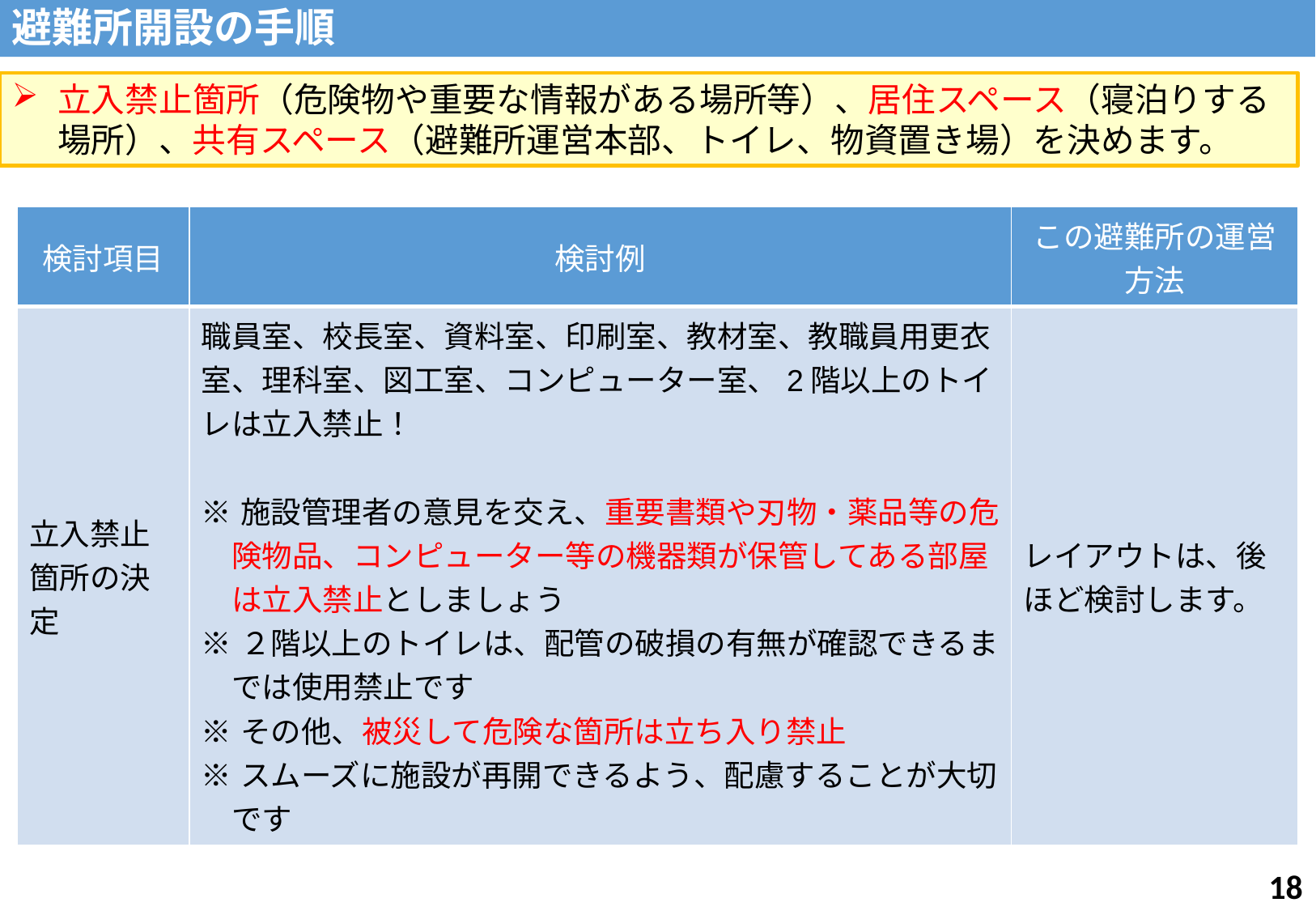

避難所開設の手順
立入禁止箇所（危険物や重要な情報がある場所等）、居住スペース（寝泊りする場所）、共有スペース（避難所運営本部、トイレ、物資置き場）を決めます。
| 検討項目 | 検討例 | この避難所の運営方法 |
| --- | --- | --- |
| 立入禁止箇所の決定 | 職員室、校長室、資料室、印刷室、教材室、教職員用更衣室、理科室、図工室、コンピューター室、2階以上のトイレは立入禁止！ ※施設管理者の意見を交え、重要書類や刃物・薬品等の危 　険物品、コンピューター等の機器類が保管してある部屋 　は立入禁止としましょう ※２階以上のトイレは、配管の破損の有無が確認できるま 　では使用禁止です ※その他、被災して危険な箇所は立ち入り禁止 ※スムーズに施設が再開できるよう、配慮することが大切 　です | レイアウトは、後ほど検討します。 |
18